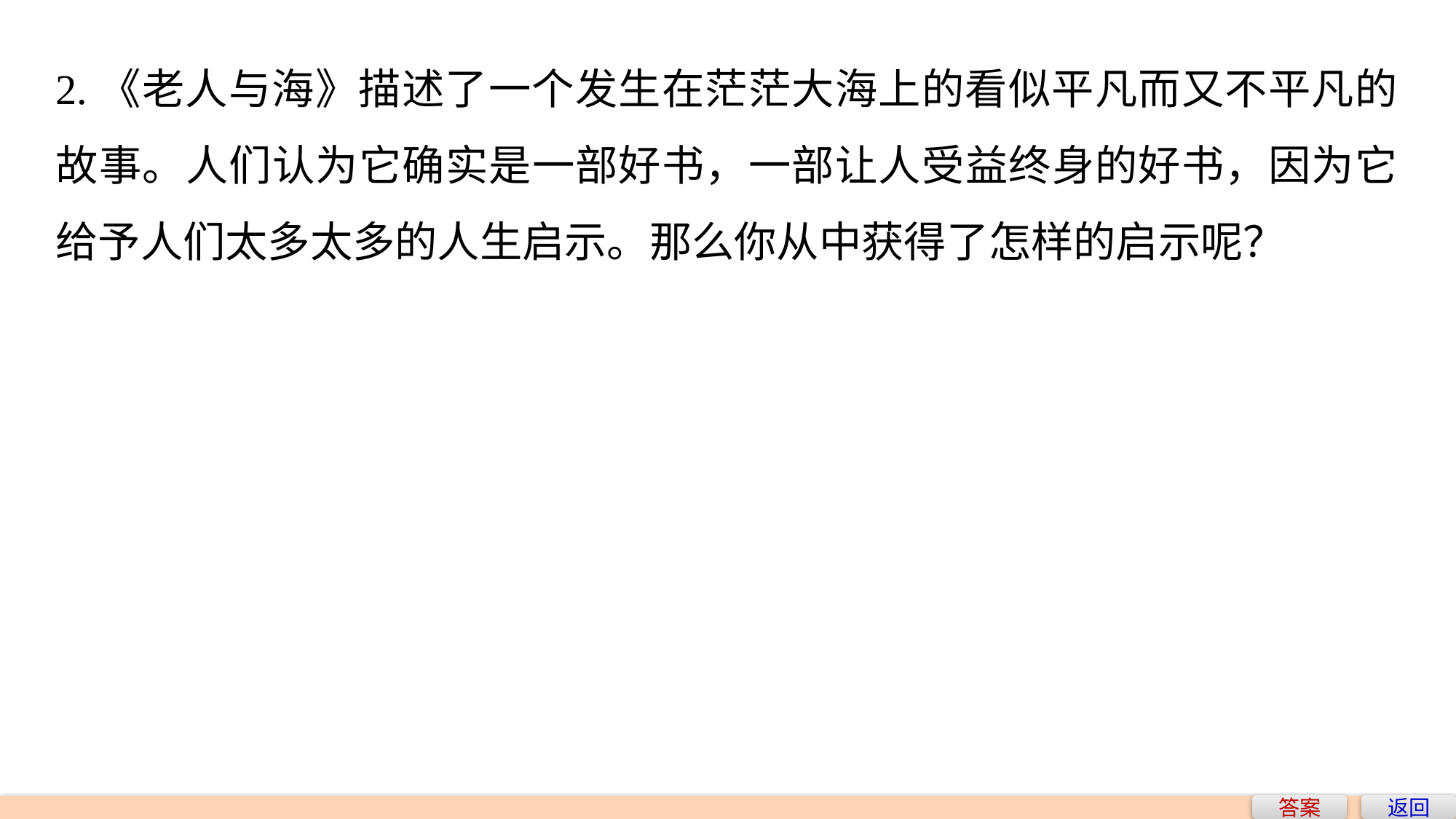

2.《老人与海》描述了一个发生在茫茫大海上的看似平凡而又不平凡的故事。人们认为它确实是一部好书，一部让人受益终身的好书，因为它给予人们太多太多的人生启示。那么你从中获得了怎样的启示呢？
答案
返回